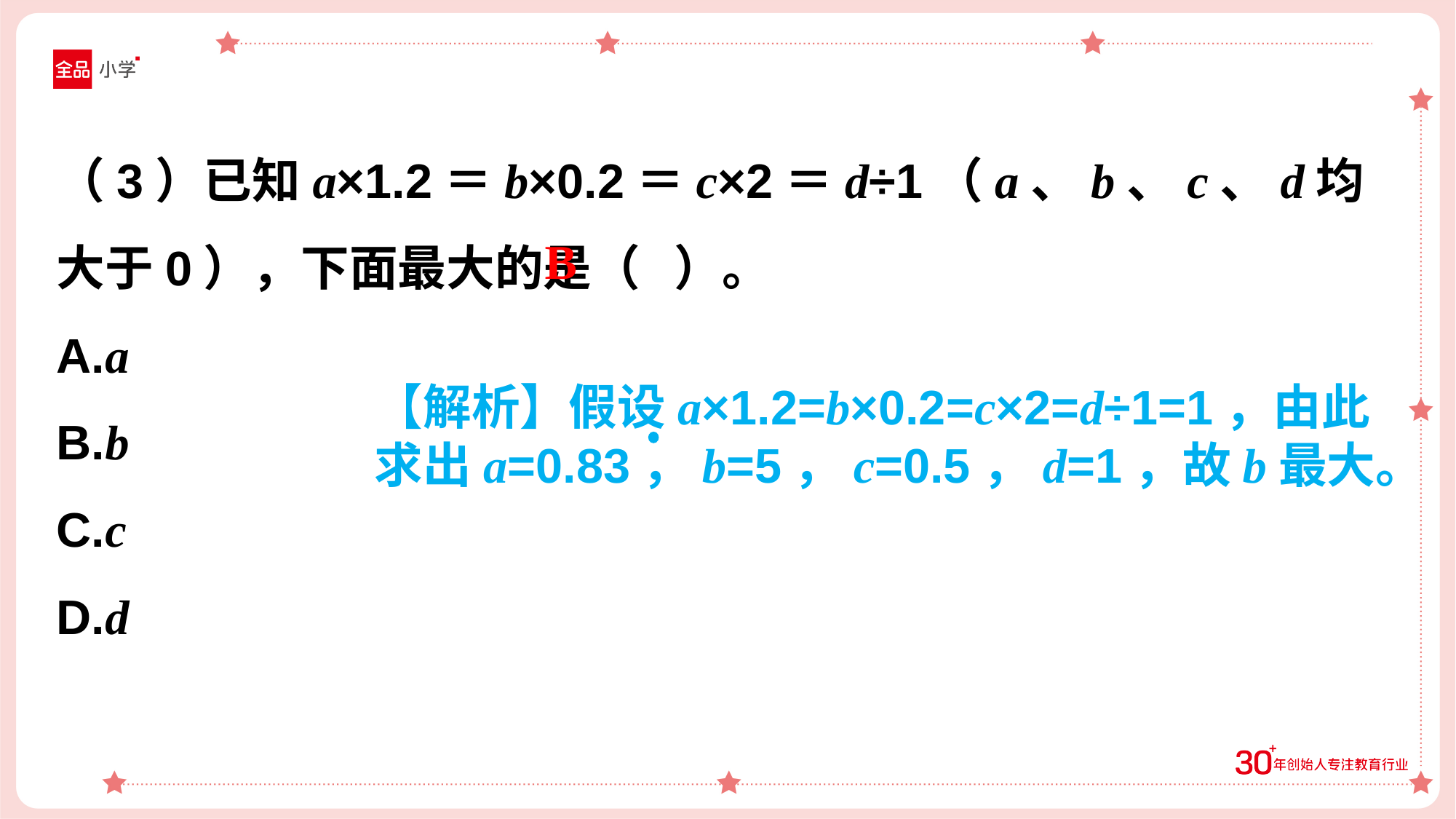

（3）已知a×1.2＝b×0.2＝c×2＝d÷1（a、b、c、d均大于0），下面最大的是（   ）。
A.a
B.b
C.c
D.d
B
【解析】假设a×1.2=b×0.2=c×2=d÷1=1，由此求出a=0.83，b=5，c=0.5，d=1，故b最大。